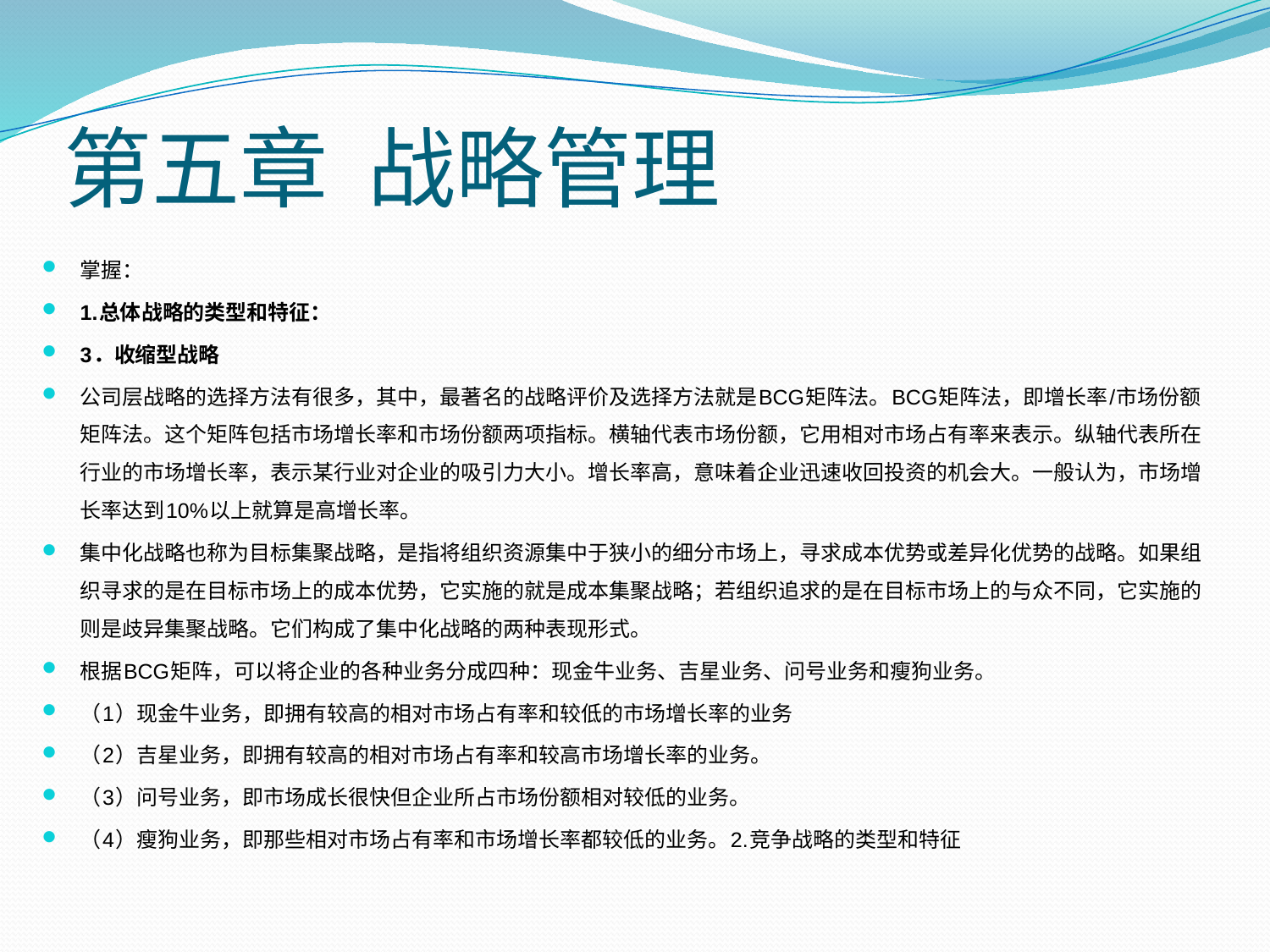

# 第五章  战略管理
掌握：
1.总体战略的类型和特征：
3．收缩型战略
公司层战略的选择方法有很多，其中，最著名的战略评价及选择方法就是BCG矩阵法。BCG矩阵法，即增长率/市场份额矩阵法。这个矩阵包括市场增长率和市场份额两项指标。横轴代表市场份额，它用相对市场占有率来表示。纵轴代表所在行业的市场增长率，表示某行业对企业的吸引力大小。增长率高，意味着企业迅速收回投资的机会大。一般认为，市场增长率达到10%以上就算是高增长率。
集中化战略也称为目标集聚战略，是指将组织资源集中于狭小的细分市场上，寻求成本优势或差异化优势的战略。如果组织寻求的是在目标市场上的成本优势，它实施的就是成本集聚战略；若组织追求的是在目标市场上的与众不同，它实施的则是歧异集聚战略。它们构成了集中化战略的两种表现形式。
根据BCG矩阵，可以将企业的各种业务分成四种：现金牛业务、吉星业务、问号业务和瘦狗业务。
（1）现金牛业务，即拥有较高的相对市场占有率和较低的市场增长率的业务
（2）吉星业务，即拥有较高的相对市场占有率和较高市场增长率的业务。
（3）问号业务，即市场成长很快但企业所占市场份额相对较低的业务。
（4）瘦狗业务，即那些相对市场占有率和市场增长率都较低的业务。2.竞争战略的类型和特征